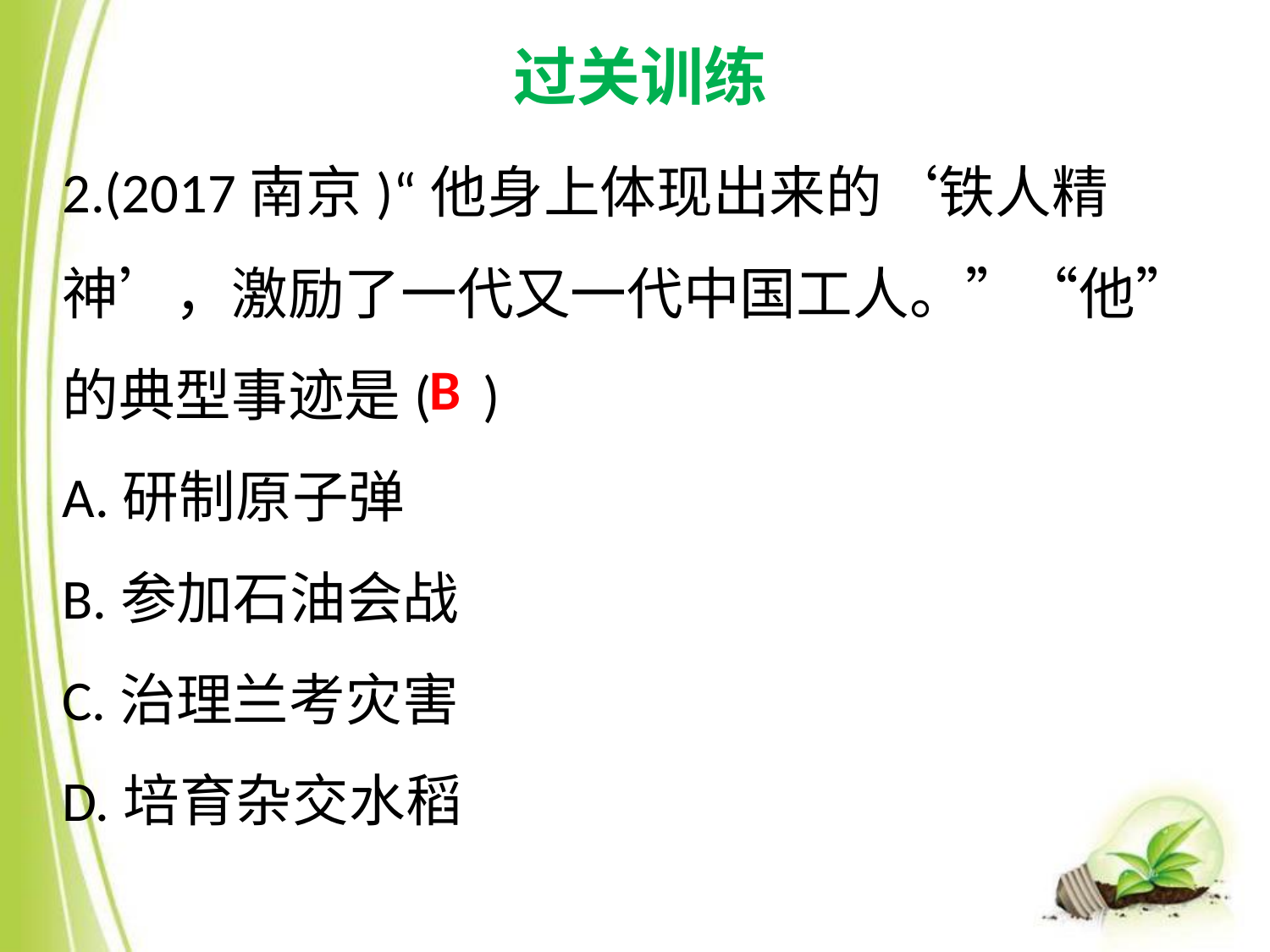

过关训练
2.(2017南京)“他身上体现出来的‘铁人精神’，激励了一代又一代中国工人。”“他”的典型事迹是(    )
A.研制原子弹
B.参加石油会战
C.治理兰考灾害
D.培育杂交水稻
B